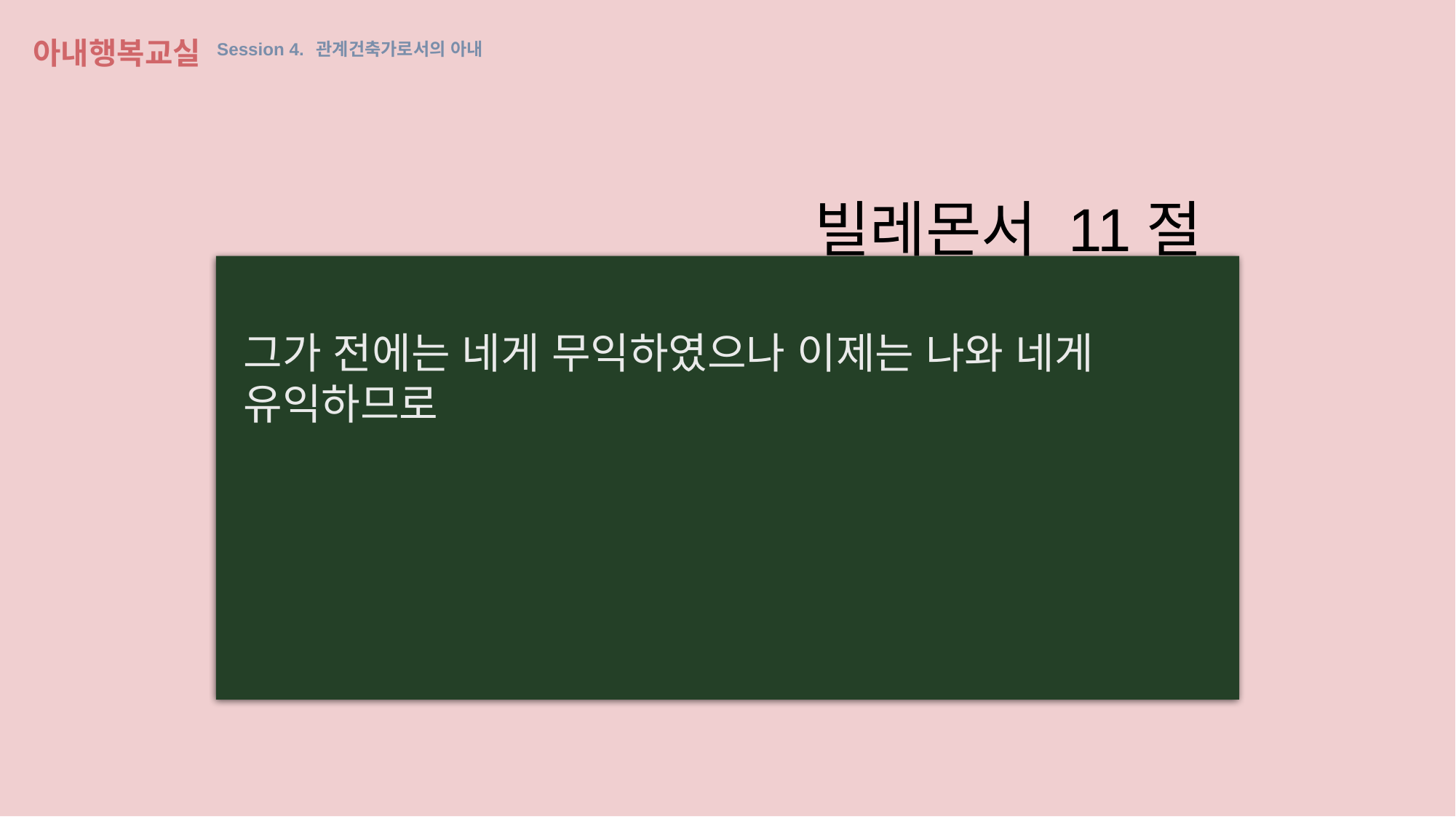

아내행복교실 Session 4. 관계건축가로서의 아내
빌레몬서 11절

그가 전에는 네게 무익하였으나 이제는 나와 네게 유익하므로